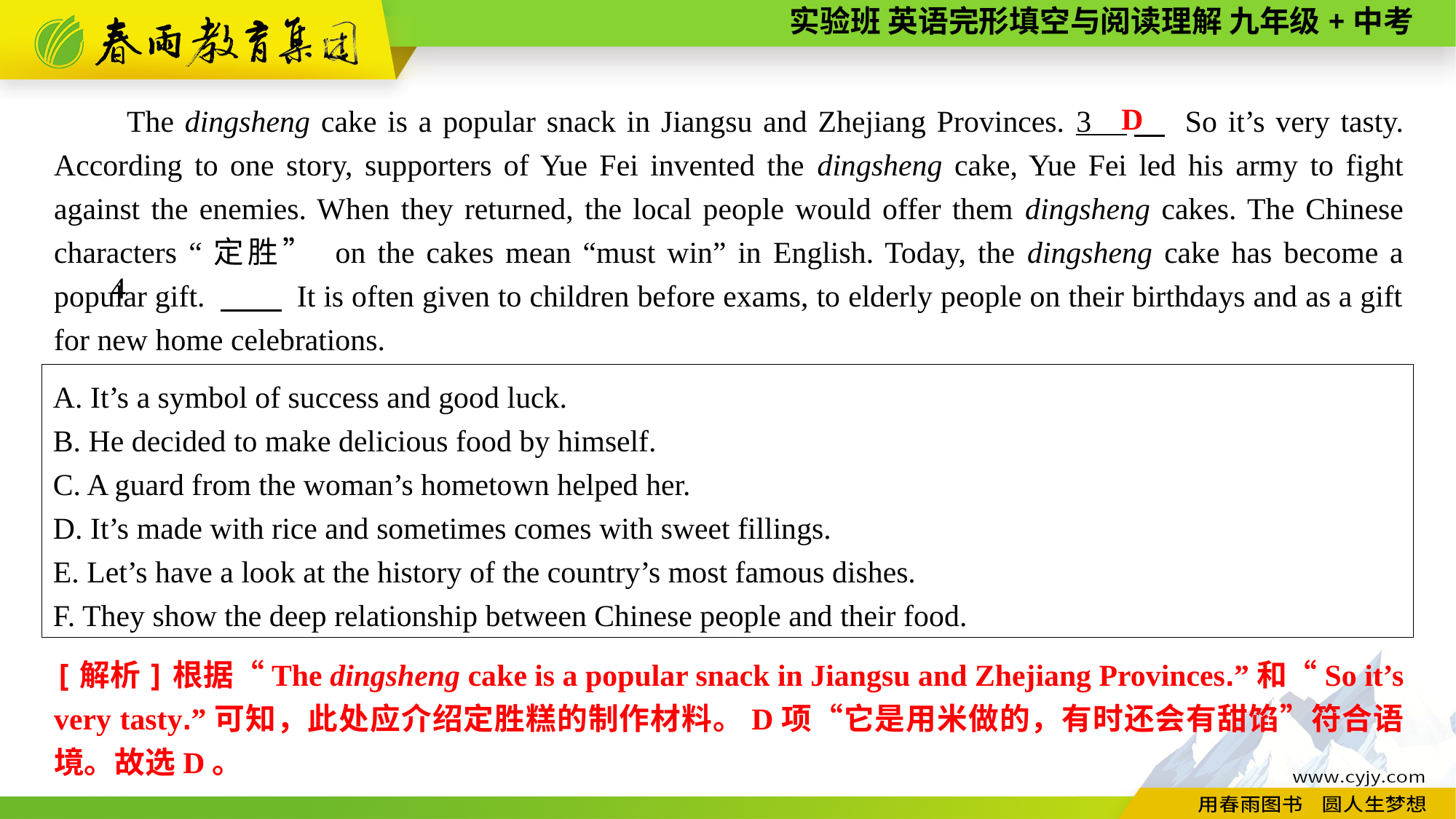

D
The dingsheng cake is a popular snack in Jiangsu and Zhejiang Provinces. 3   　 So it’s very tasty. According to one story, supporters of Yue Fei invented the dingsheng cake, Yue Fei led his army to fight against the enemies. When they returned, the local people would offer them dingsheng cakes. The Chinese characters “定胜” on the cakes mean “must win” in English. Today, the dingsheng cake has become a popular gift. 　　 It is often given to children before exams, to elderly people on their birthdays and as a gift for new home celebrations.
4
A. It’s a symbol of success and good luck.
B. He decided to make delicious food by himself.
C. A guard from the woman’s hometown helped her.
D. It’s made with rice and sometimes comes with sweet fillings.
E. Let’s have a look at the history of the country’s most famous dishes.
F. They show the deep relationship between Chinese people and their food.
[解析]根据“The dingsheng cake is a popular snack in Jiangsu and Zhejiang Provinces.”和“So it’s very tasty.”可知，此处应介绍定胜糕的制作材料。D项“它是用米做的，有时还会有甜馅”符合语境。故选D。